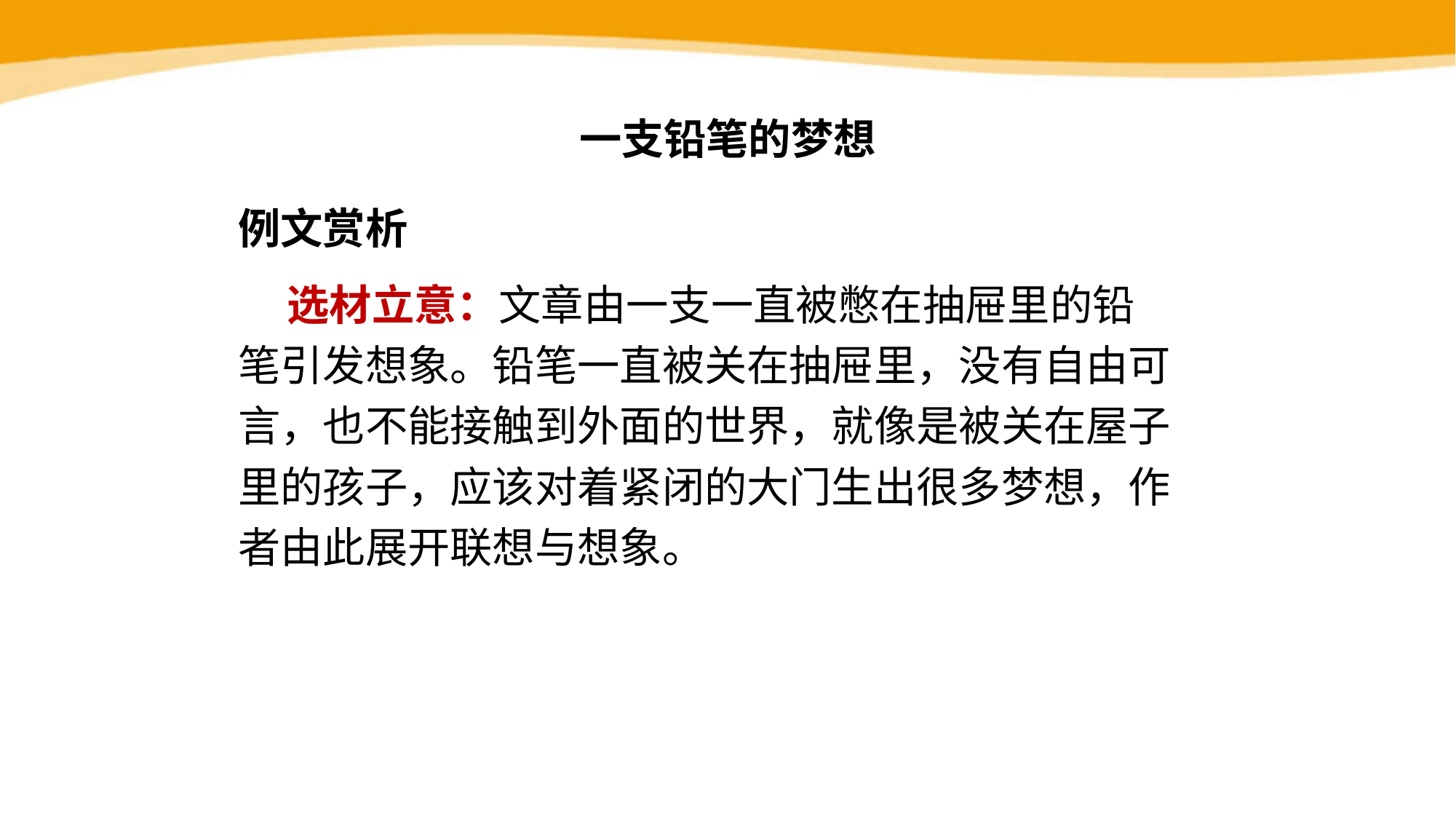

一支铅笔的梦想
例文赏析
    选材立意：文章由一支一直被憋在抽屉里的铅笔引发想象。铅笔一直被关在抽屉里，没有自由可言，也不能接触到外面的世界，就像是被关在屋子里的孩子，应该对着紧闭的大门生出很多梦想，作者由此展开联想与想象。